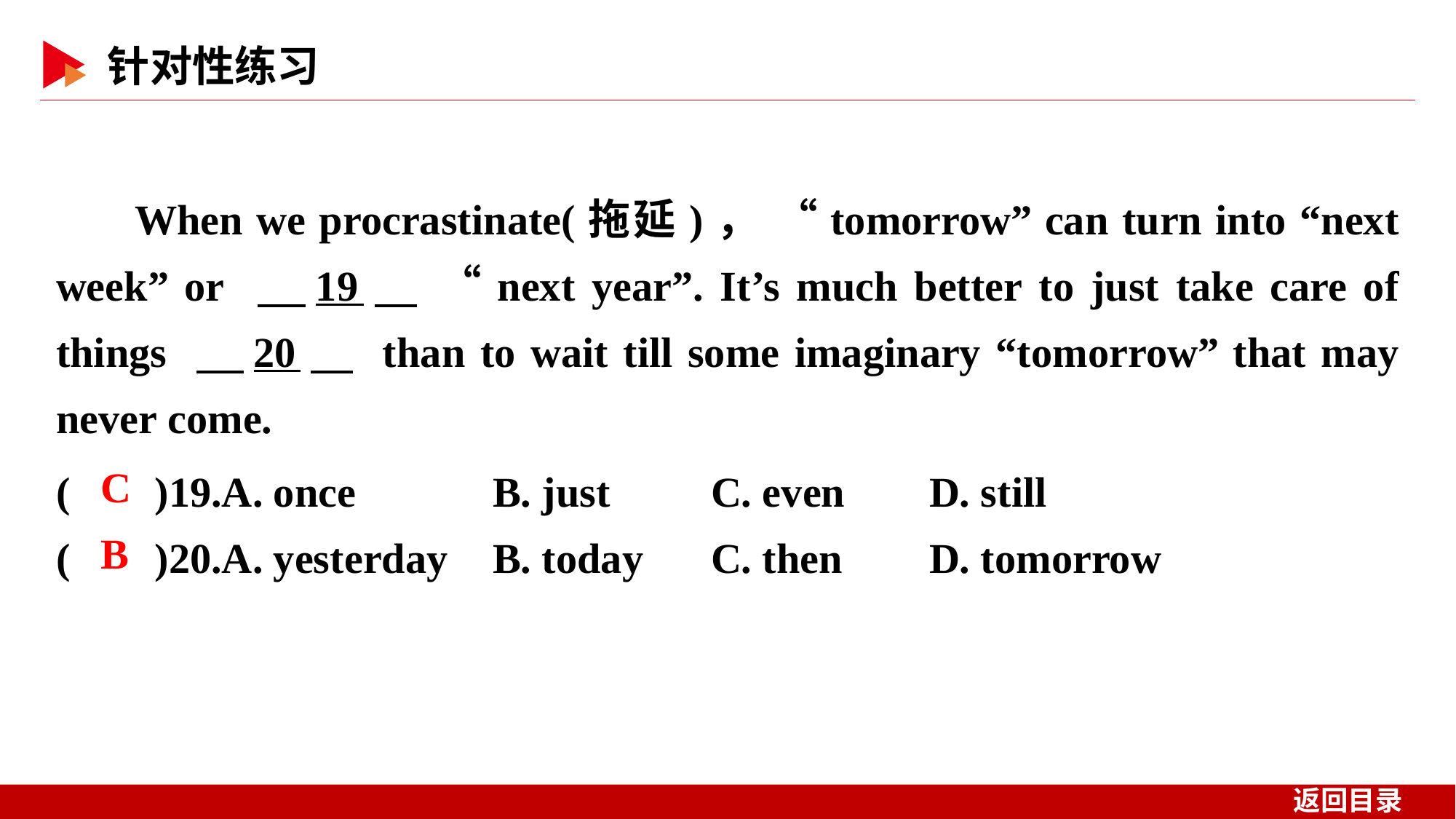

When we procrastinate(拖延)， “tomorrow” can turn into “next week” or 　19　 “next year”. It’s much better to just take care of things 　20　 than to wait till some imaginary “tomorrow” that may never come.
(        )19.A. once     	B. just	C. even    	D. still
(        )20.A. yesterday   	B. today	C. then      	D. tomorrow
   C
   B